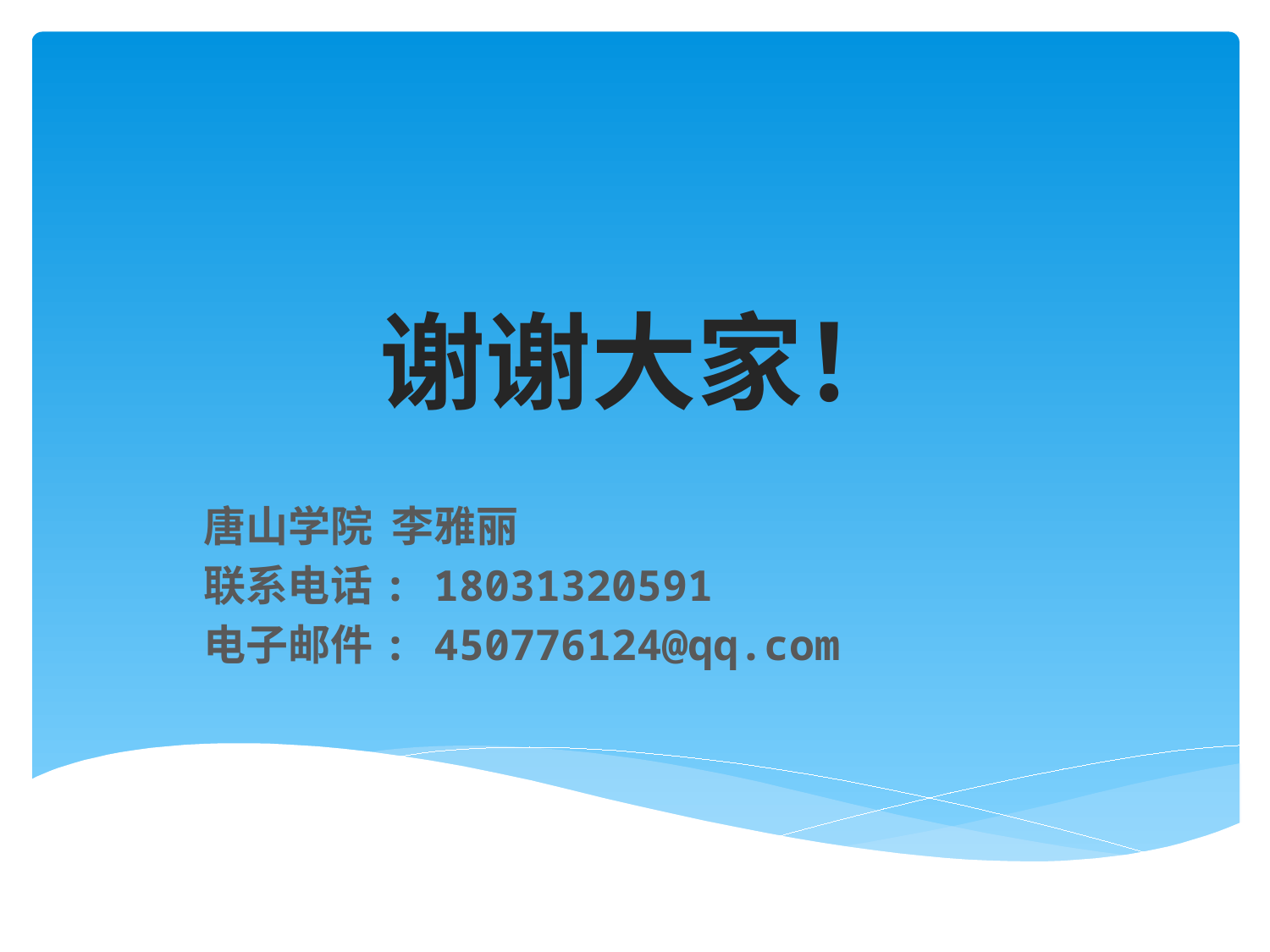

# 谢谢大家！
唐山学院  李雅丽
联系电话: 18031320591
电子邮件: 450776124@qq.com